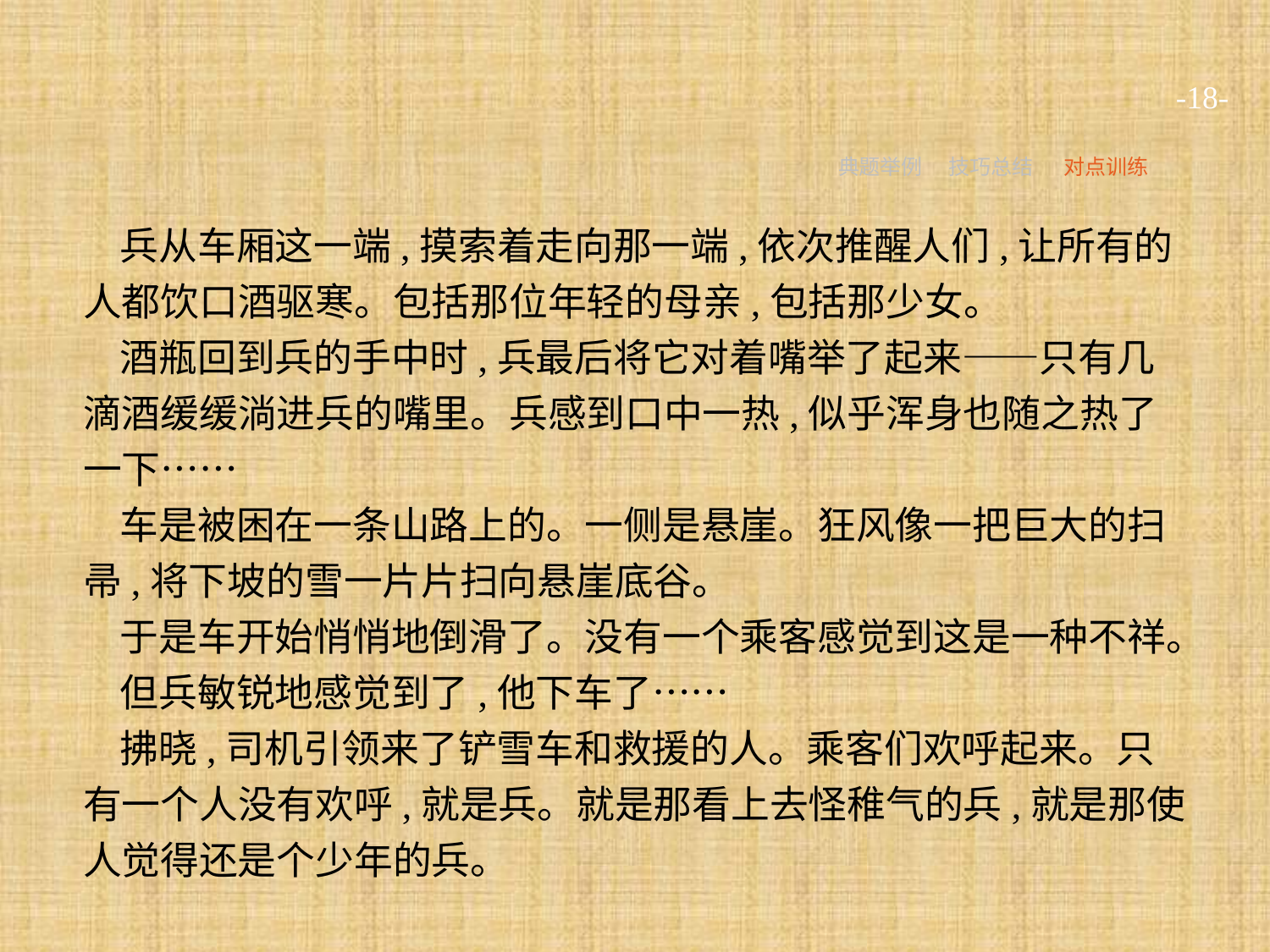

-18-
典题举例
技巧总结
对点训练
兵从车厢这一端,摸索着走向那一端,依次推醒人们,让所有的人都饮口酒驱寒。包括那位年轻的母亲,包括那少女。
酒瓶回到兵的手中时,兵最后将它对着嘴举了起来——只有几滴酒缓缓淌进兵的嘴里。兵感到口中一热,似乎浑身也随之热了一下……
车是被困在一条山路上的。一侧是悬崖。狂风像一把巨大的扫帚,将下坡的雪一片片扫向悬崖底谷。
于是车开始悄悄地倒滑了。没有一个乘客感觉到这是一种不祥。
但兵敏锐地感觉到了,他下车了……
拂晓,司机引领来了铲雪车和救援的人。乘客们欢呼起来。只有一个人没有欢呼,就是兵。就是那看上去怪稚气的兵,就是那使人觉得还是个少年的兵。